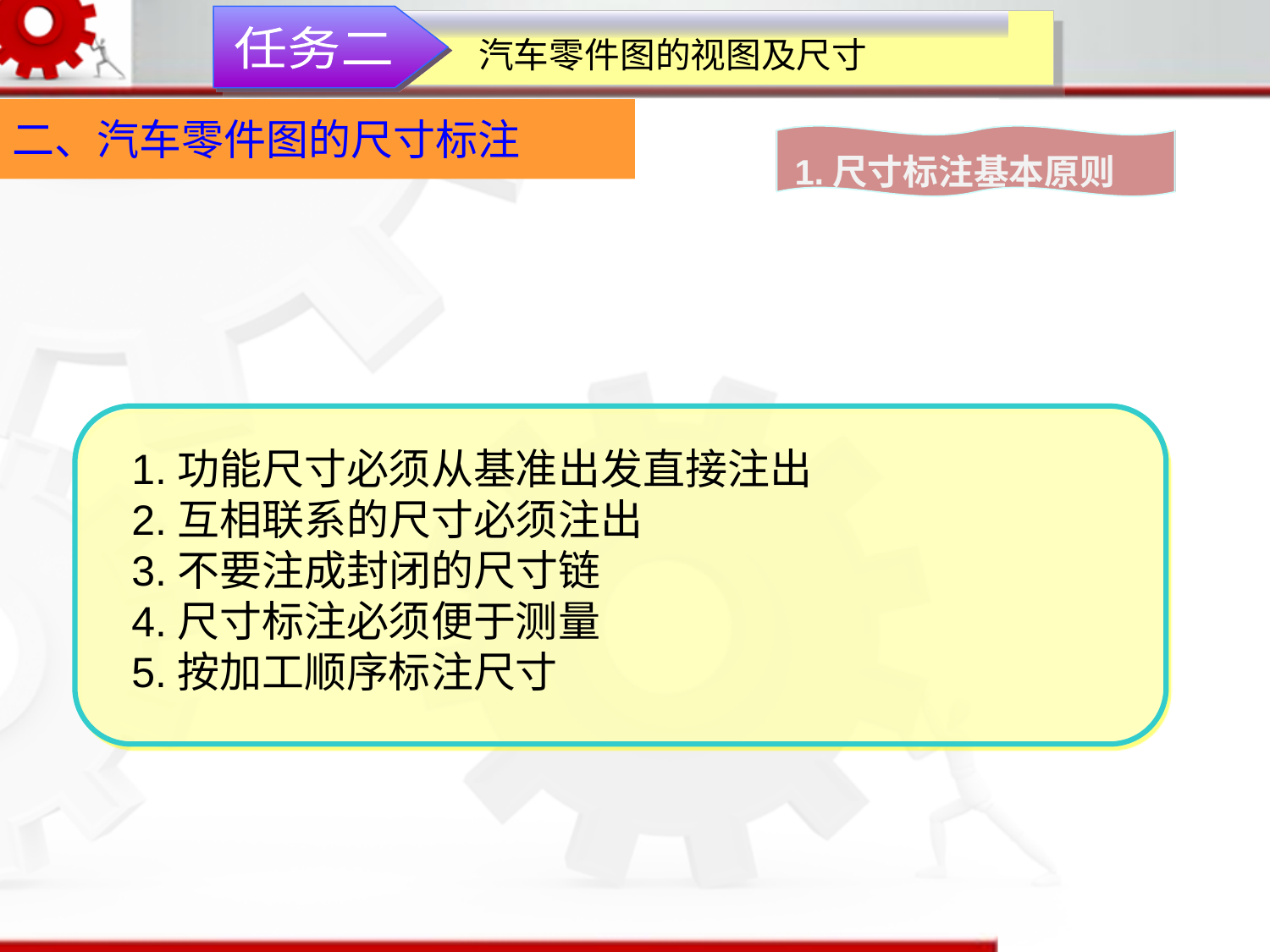

汽车零件图的视图及尺寸
任务二
二、汽车零件图的尺寸标注

1.尺寸标注基本原则

1.功能尺寸必须从基准出发直接注出
2.互相联系的尺寸必须注出
3.不要注成封闭的尺寸链
4.尺寸标注必须便于测量
5.按加工顺序标注尺寸